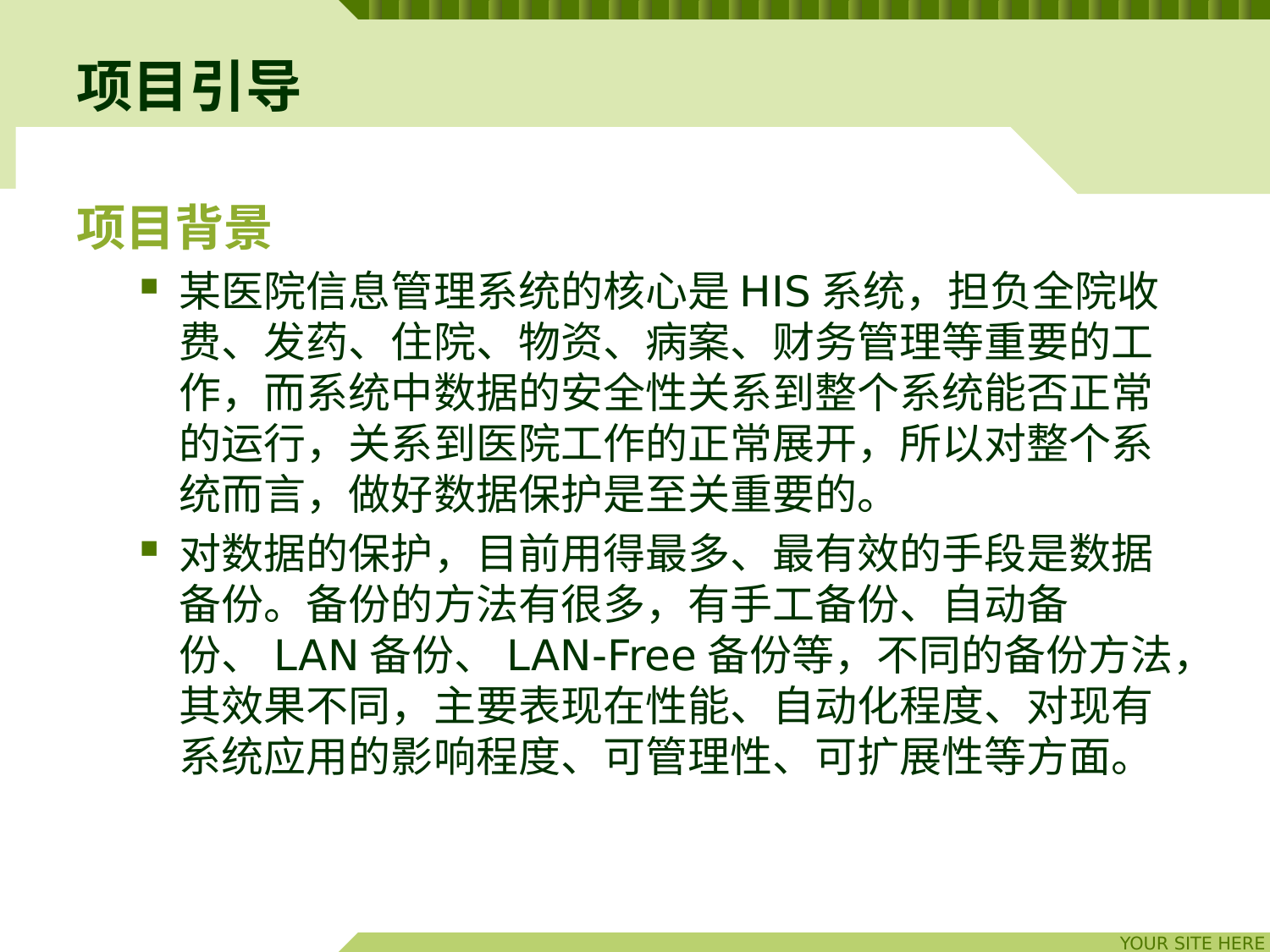

# 项目引导
项目背景
某医院信息管理系统的核心是HIS系统，担负全院收费、发药、住院、物资、病案、财务管理等重要的工作，而系统中数据的安全性关系到整个系统能否正常的运行，关系到医院工作的正常展开，所以对整个系统而言，做好数据保护是至关重要的。
对数据的保护，目前用得最多、最有效的手段是数据备份。备份的方法有很多，有手工备份、自动备份、LAN备份、LAN-Free备份等，不同的备份方法，其效果不同，主要表现在性能、自动化程度、对现有系统应用的影响程度、可管理性、可扩展性等方面。